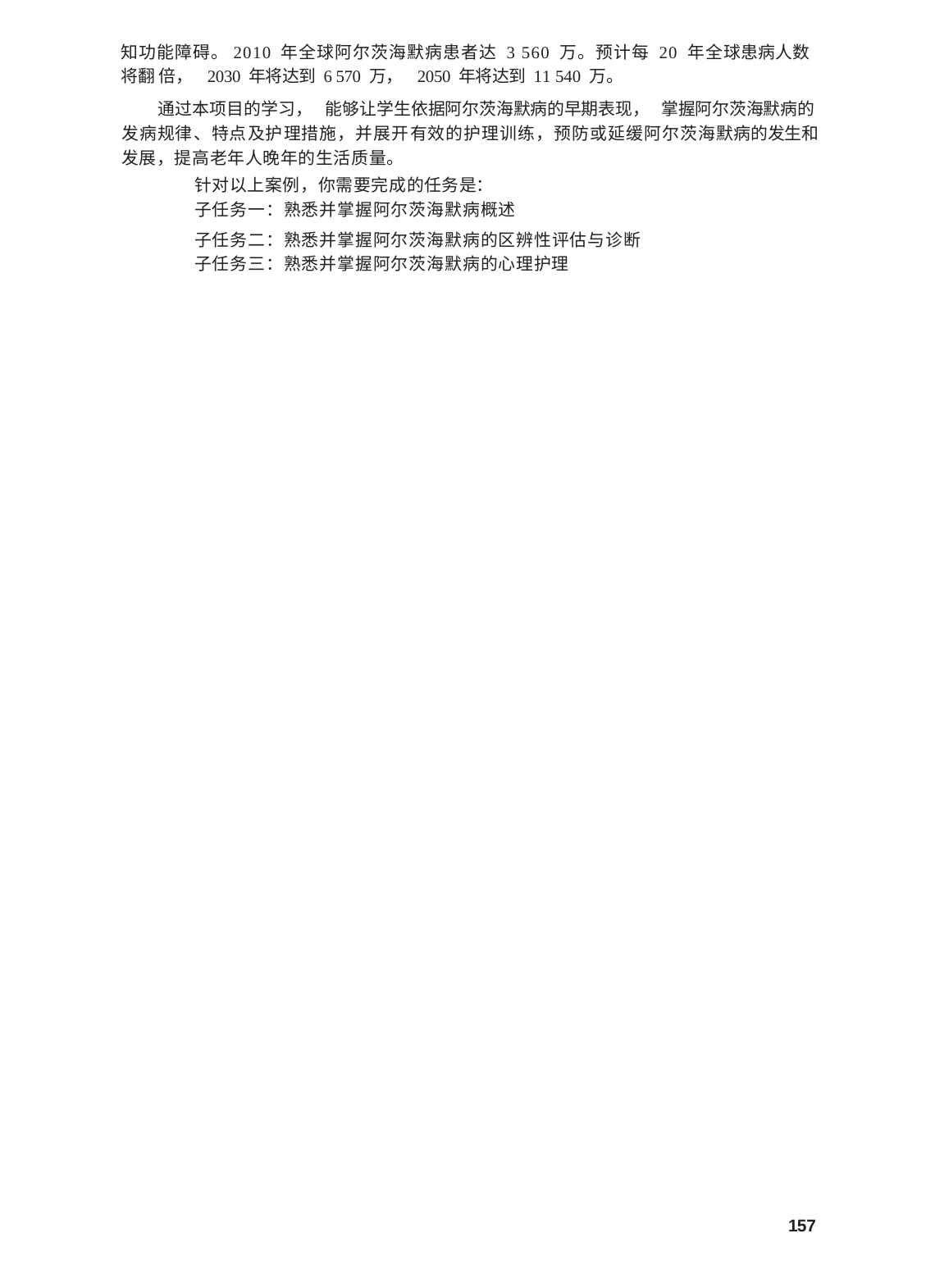

知功能障碍。2010 年全球阿尔茨海默病患者达 3 560 万。预计每 20 年全球患病人数将翻 倍，   2030 年将达到 6 570 万，   2050 年将达到 11 540 万。
通过本项目的学习，   能够让学生依据阿尔茨海默病的早期表现，   掌握阿尔茨海默病的 发病规律、特点及护理措施，并展开有效的护理训练，预防或延缓阿尔茨海默病的发生和 发展，提高老年人晚年的生活质量。
针对以上案例，你需要完成的任务是：
子任务一：熟悉并掌握阿尔茨海默病概述
子任务二：熟悉并掌握阿尔茨海默病的区辨性评估与诊断
子任务三：熟悉并掌握阿尔茨海默病的心理护理

157